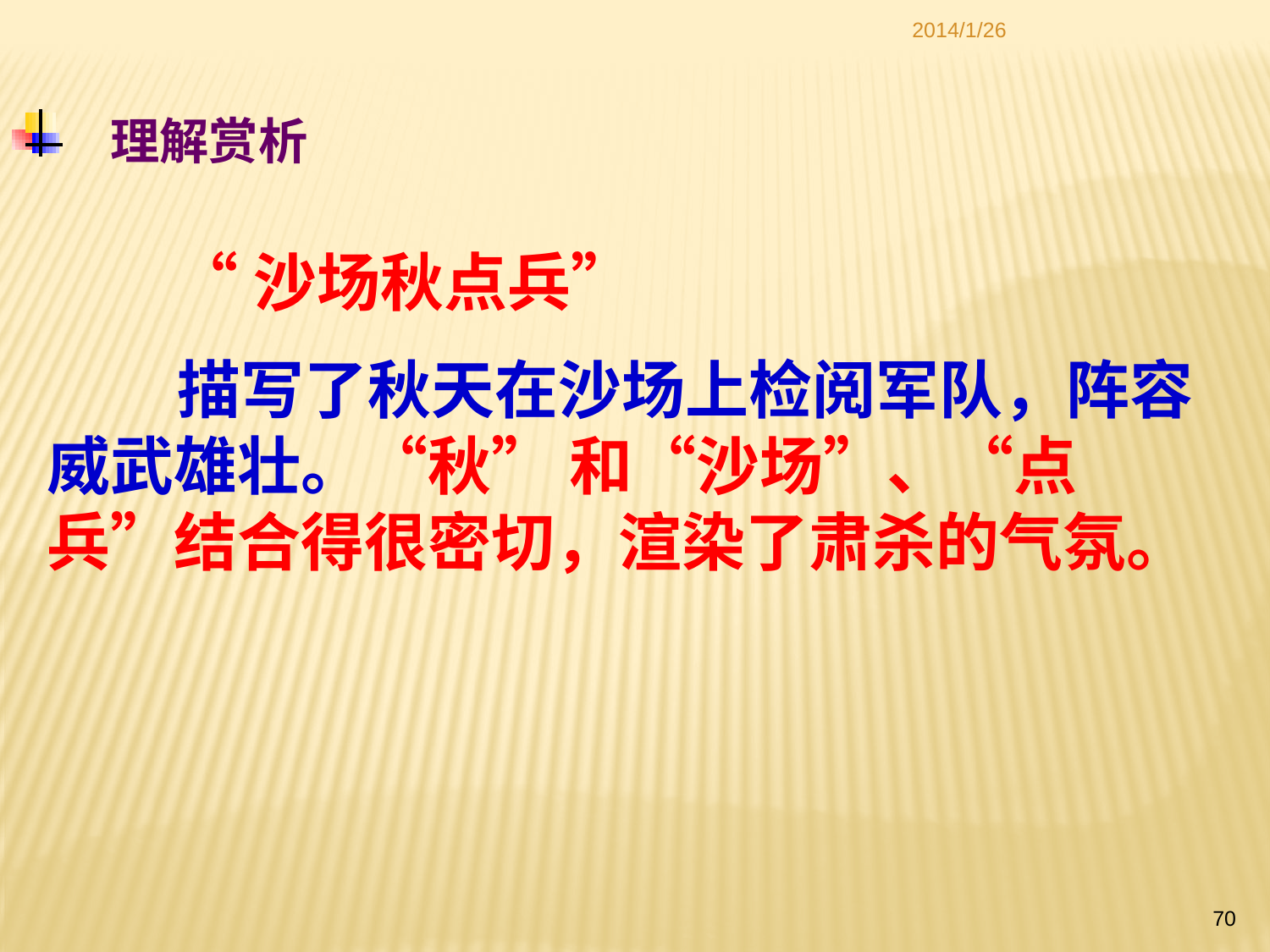

2014/1/26
  理解赏析
         “沙场秋点兵”
        描写了秋天在沙场上检阅军队，阵容威武雄壮。“秋” 和“沙场”、“点兵”结合得很密切，渲染了肃杀的气氛。
70